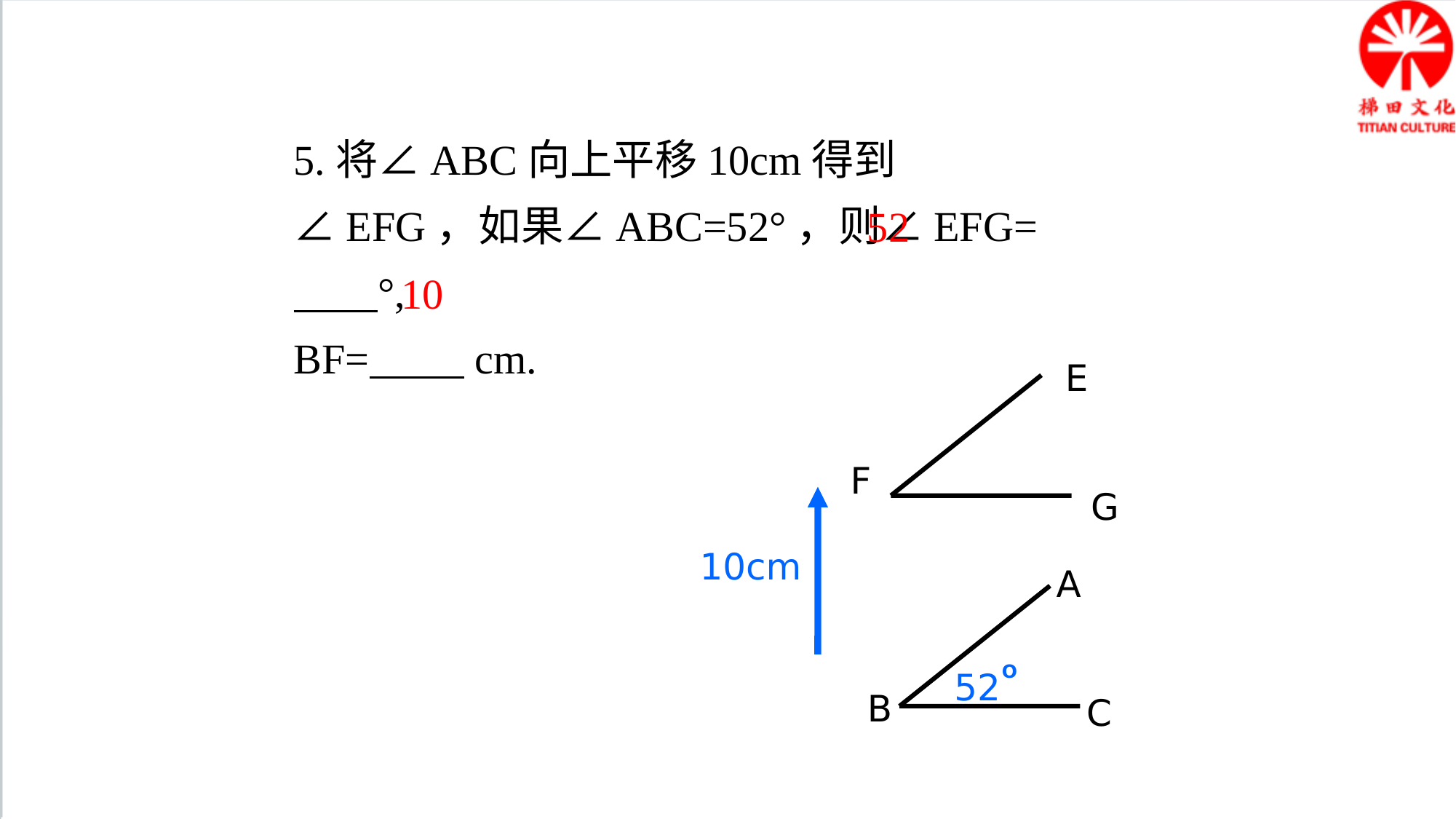

5.将∠ABC向上平移10cm得到∠EFG，如果∠ABC=52°，则∠EFG=         °,
BF=          cm.
52
10
E

F
G

10cm
A

O
52
B
C